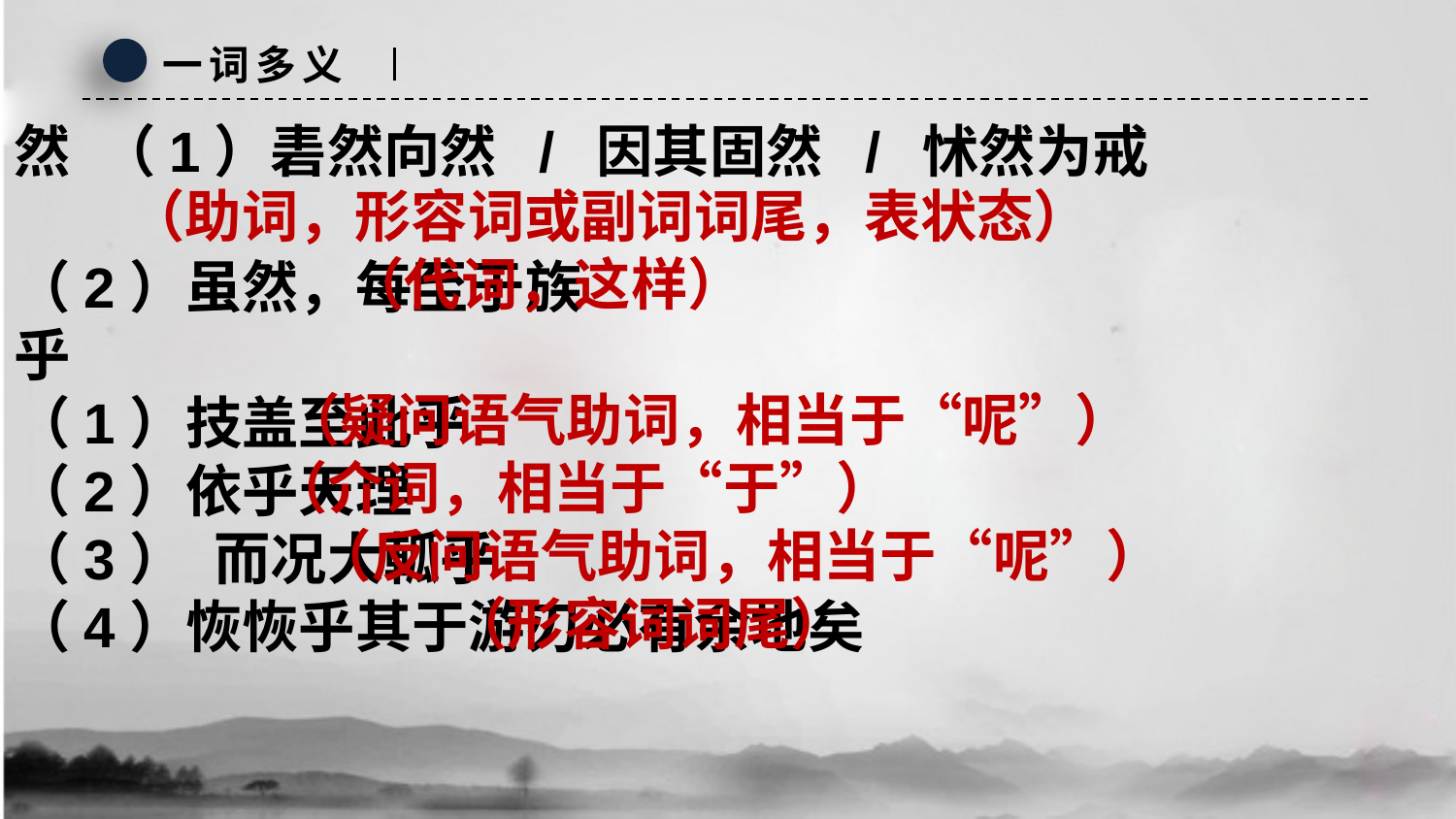

一词多义

然 （1）砉然向然 / 因其固然 / 怵然为戒
（2）虽然，每至于族
乎 
（1）技盖至此乎
（2）依乎天理
（3） 而况大軱乎
（4）恢恢乎其于游刃必有余地矣
（助词，形容词或副词词尾，表状态）
                （代词，这样）

           （疑问语气助词，相当于“呢”）
          （介词，相当于“于”）
           （反问语气助词，相当于“呢”）
                        （形容词词尾）